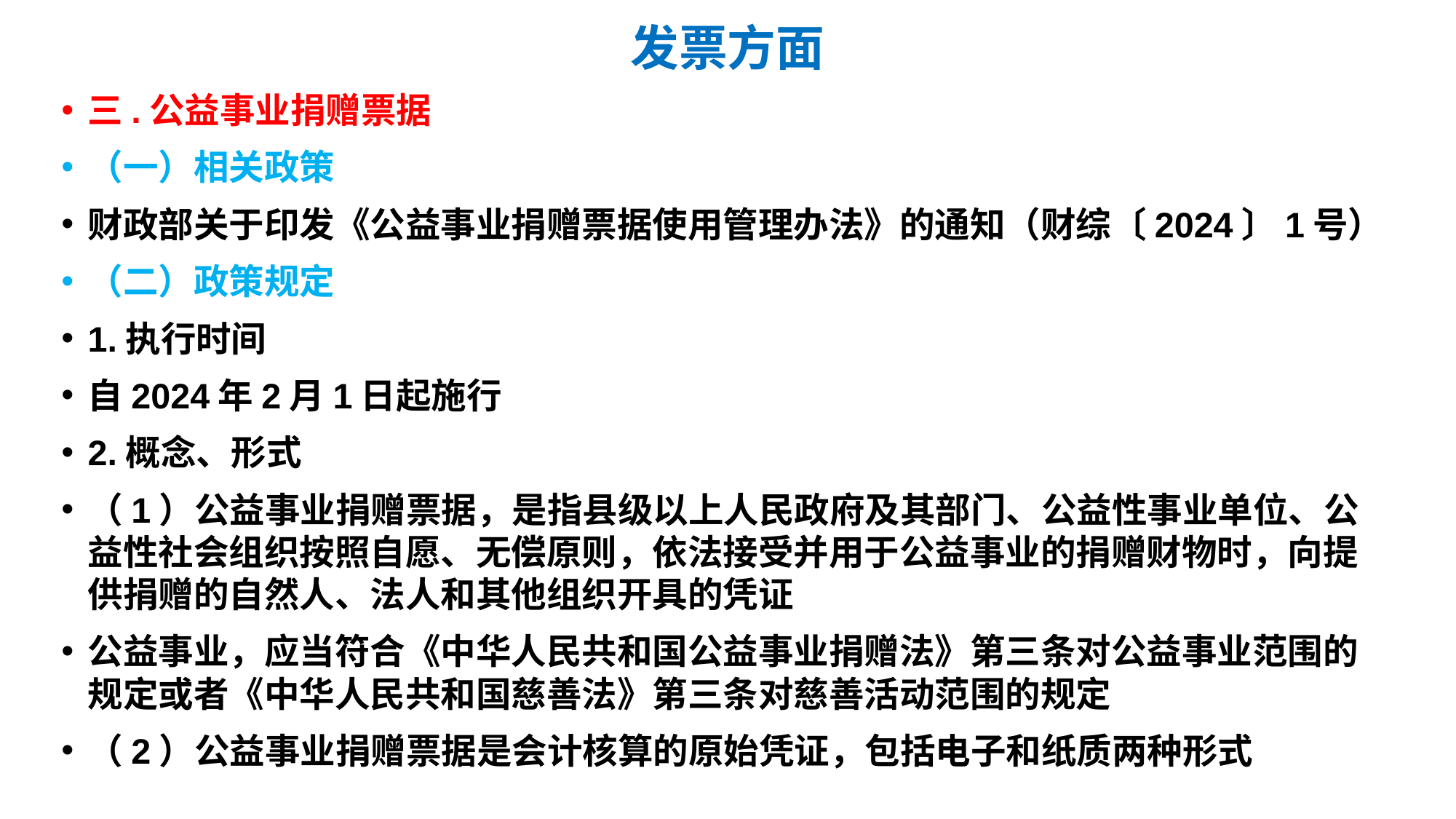

# 发票方面
三.公益事业捐赠票据
（一）相关政策
财政部关于印发《公益事业捐赠票据使用管理办法》的通知（财综〔2024〕1号）
（二）政策规定
1.执行时间
自2024年2月1日起施行
2.概念、形式
（1）公益事业捐赠票据，是指县级以上人民政府及其部门、公益性事业单位、公益性社会组织按照自愿、无偿原则，依法接受并用于公益事业的捐赠财物时，向提供捐赠的自然人、法人和其他组织开具的凭证
公益事业，应当符合《中华人民共和国公益事业捐赠法》第三条对公益事业范围的规定或者《中华人民共和国慈善法》第三条对慈善活动范围的规定
（2）公益事业捐赠票据是会计核算的原始凭证，包括电子和纸质两种形式